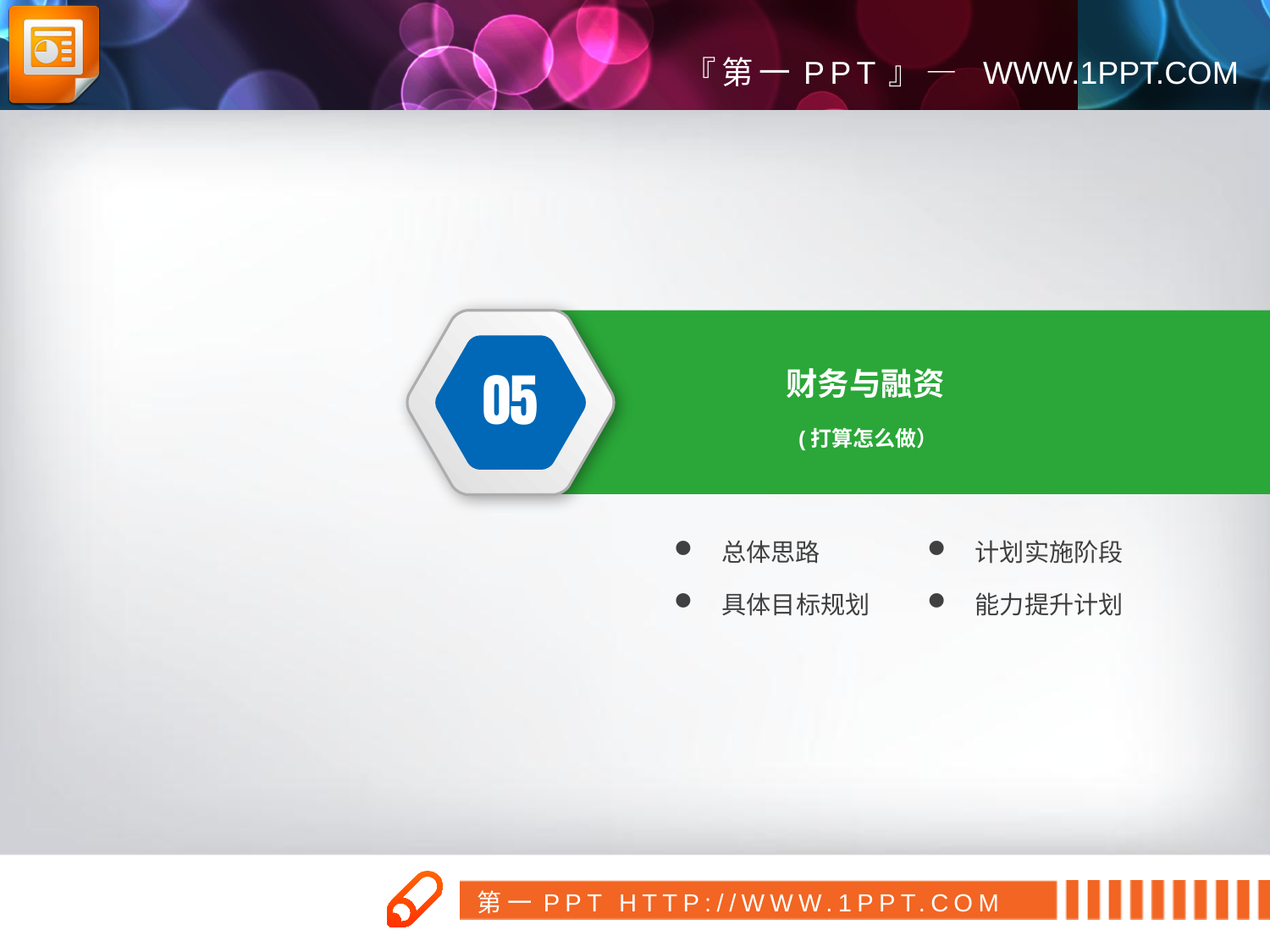

05

财务与融资
(打算怎么做）
总体思路
计划实施阶段
具体目标规划
能力提升计划